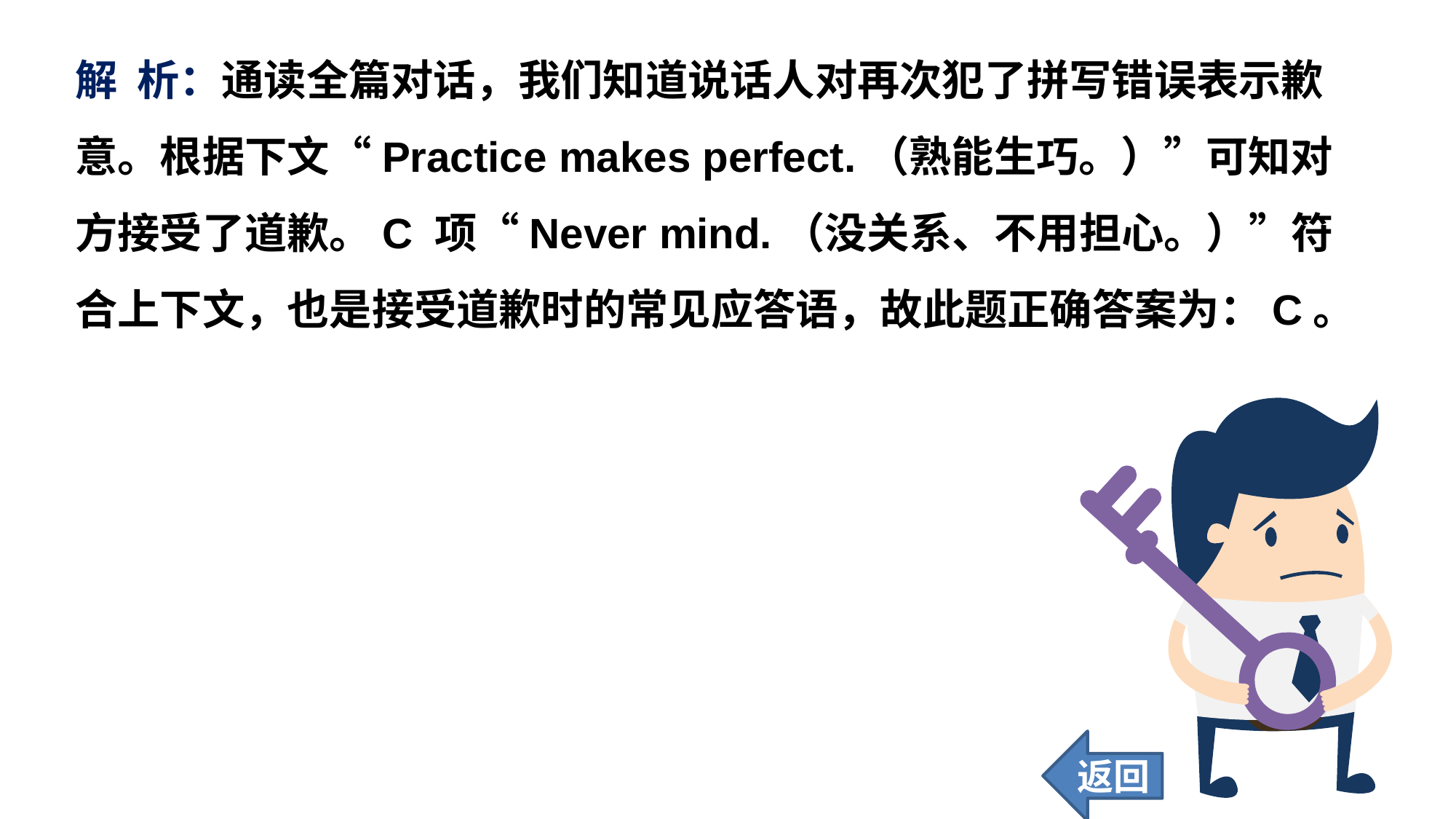

解  析：通读全篇对话，我们知道说话人对再次犯了拼写错误表示歉意。根据下文“Practice makes perfect.（熟能生巧。）”可知对方接受了道歉。C 项“Never mind.（没关系、不用担心。）”符合上下文，也是接受道歉时的常见应答语，故此题正确答案为：C。

返回
32